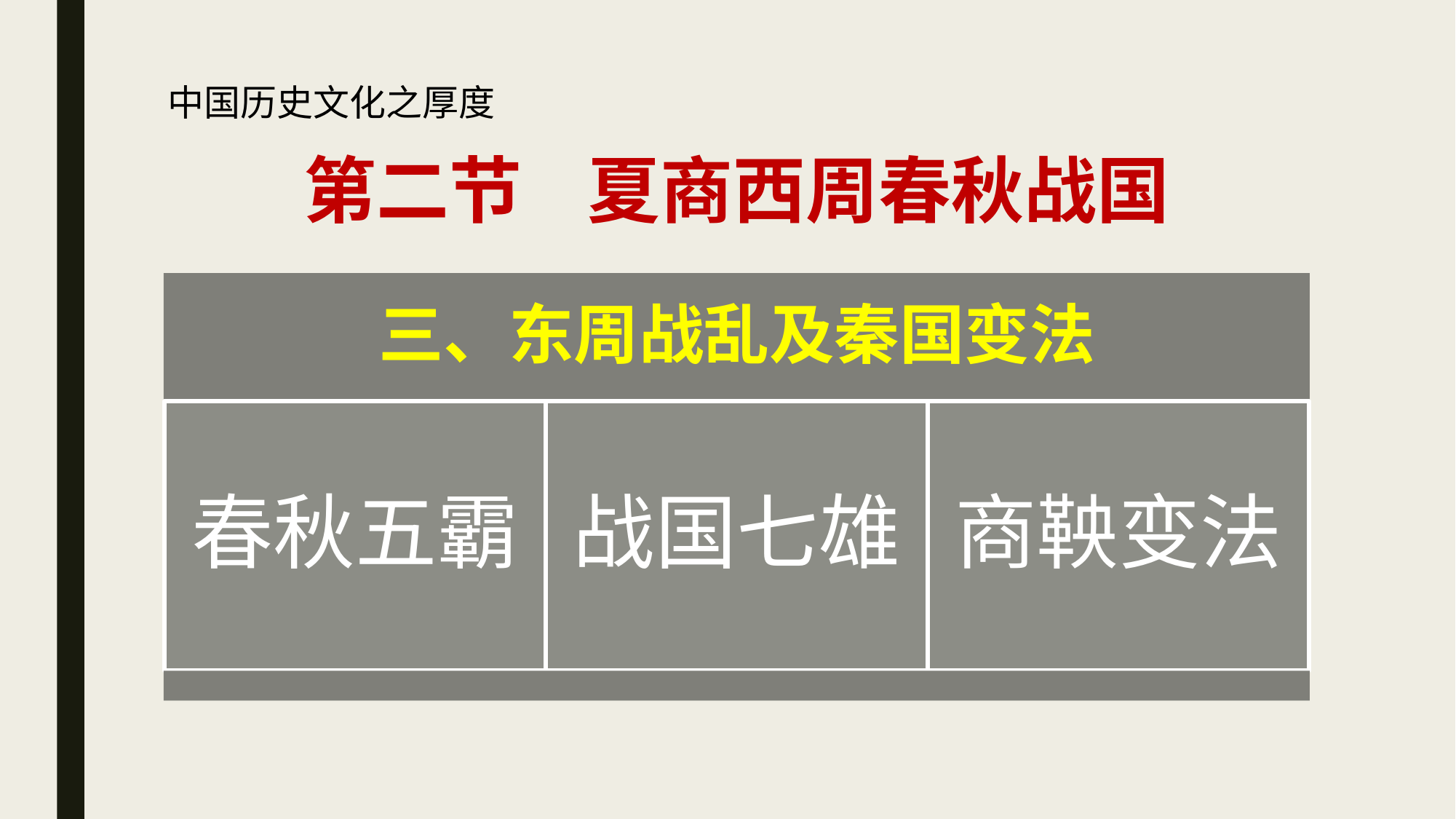

中国历史文化之厚度
# 第二节    夏商西周春秋战国
三、东周战乱及秦国变法
春秋五霸
战国七雄
商鞅变法